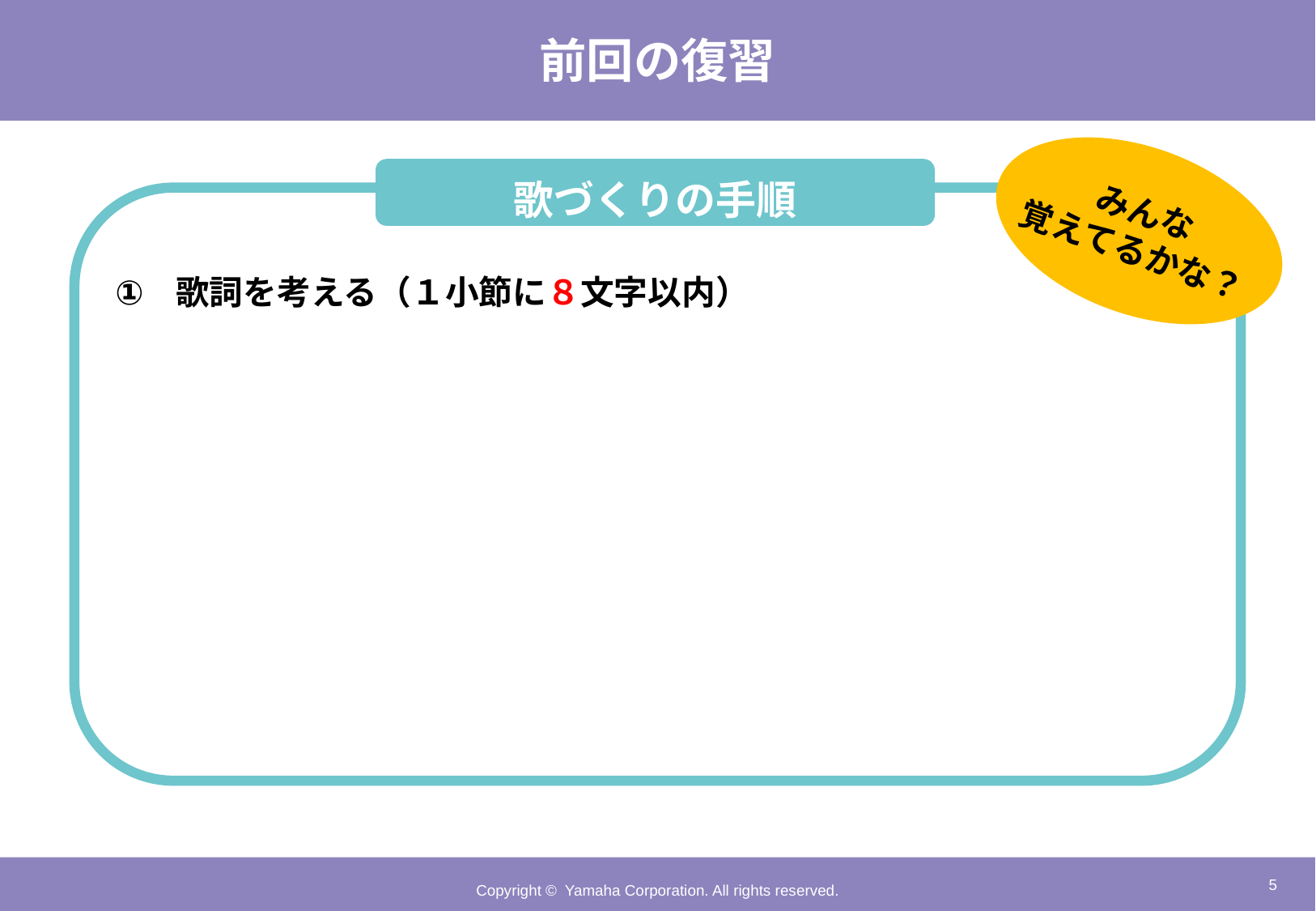

# 前回の復習

みんな
覚えてるかな？

歌づくりの手順

歌詞を考える（１小節に８文字以内）
5